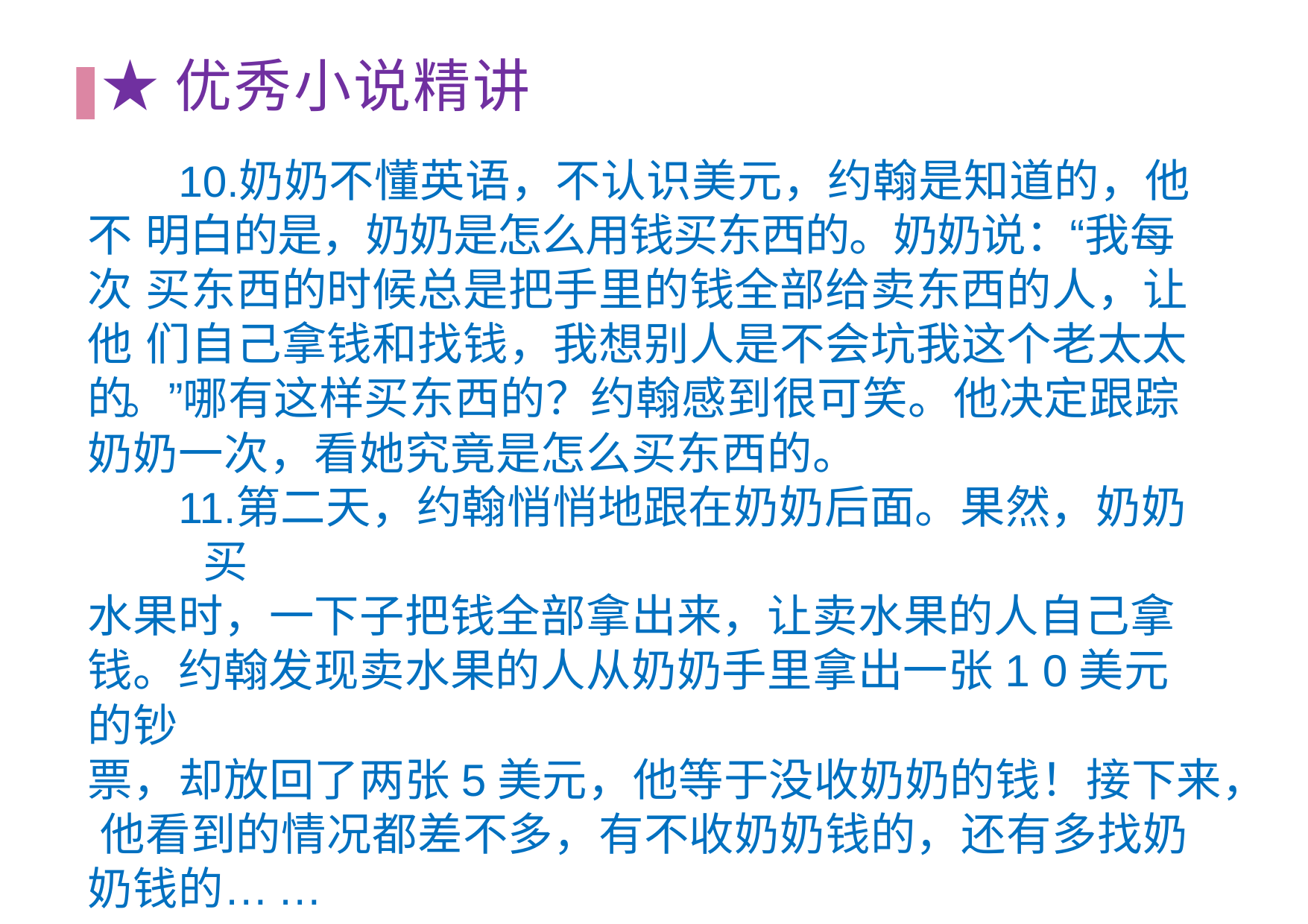

# ★优秀⼩说精讲

奶奶不懂英语，不认识美元，约翰是知道的，他不 明⽩的是，奶奶是怎么⽤钱买东西的。奶奶说：“我每次 买东西的时候总是把⼿⾥的钱全部给卖东西的⼈，让他 们⾃⼰拿钱和找钱，我想别⼈是不会坑我这个⽼太太
的。”哪有这样买东西的？约翰感到很可笑。他决定跟踪 奶奶⼀次，看她究竟是怎么买东西的。
第⼆天，约翰悄悄地跟在奶奶后⾯。果然，奶奶买
⽔果时，⼀下⼦把钱全部拿出来，让卖⽔果的⼈⾃⼰拿 钱。约翰发现卖⽔果的⼈从奶奶⼿⾥拿出⼀张1   0  美元的钞
票，却放回了两张5美元，他等于没收奶奶的钱！接下来， 他看到的情况都差不多，有不收奶奶钱的，还有多找奶
奶钱的……